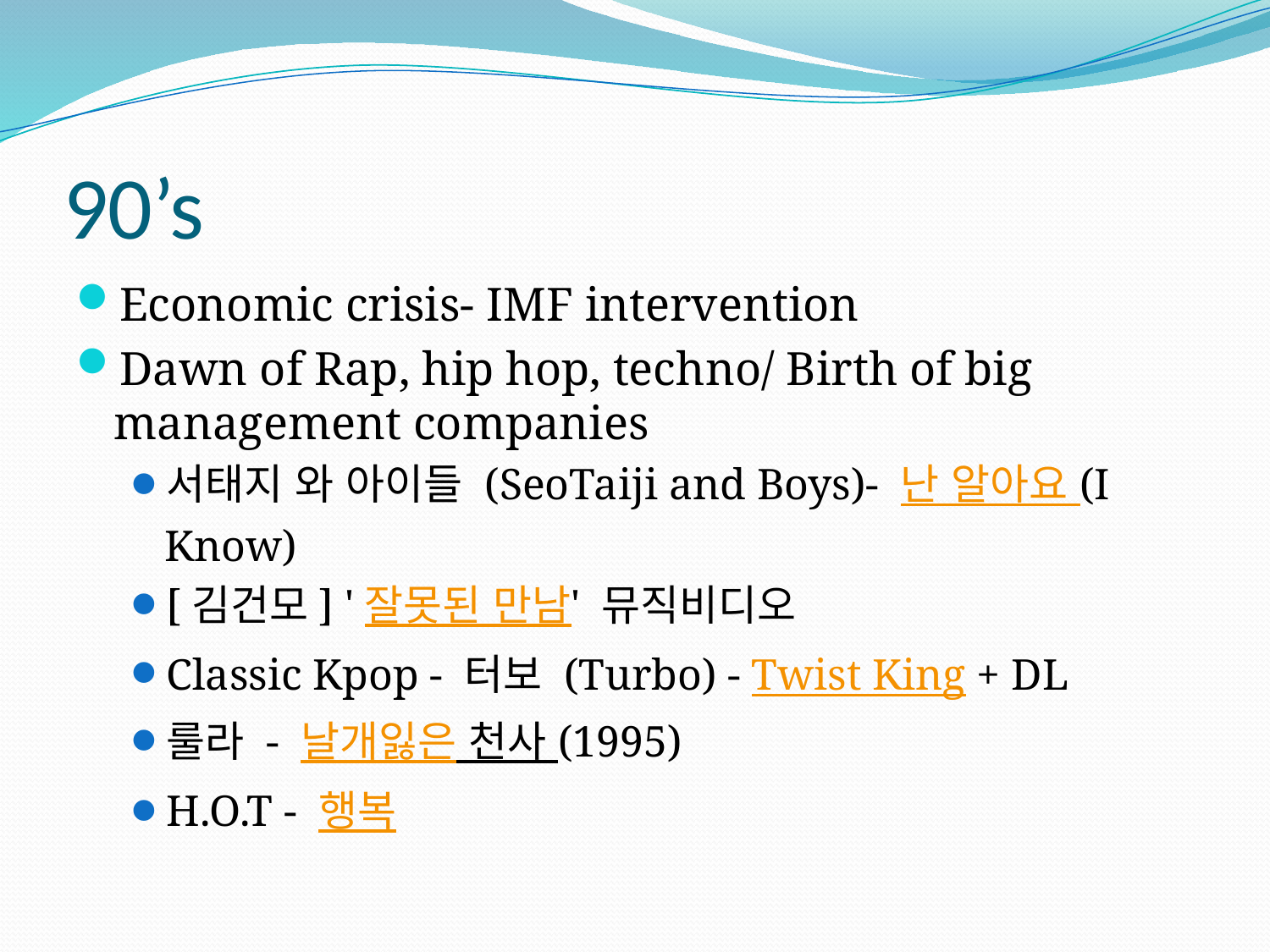

# 90’s
Economic crisis- IMF intervention
Dawn of Rap, hip hop, techno/ Birth of big management companies
서태지 와 아이들 (SeoTaiji and Boys)- 난 알아요 (I Know)
[김건모] '잘못된 만남' 뮤직비디오
Classic Kpop - 터보 (Turbo) - Twist King + DL
룰라 - 날개잃은 천사 (1995)
H.O.T - 행복